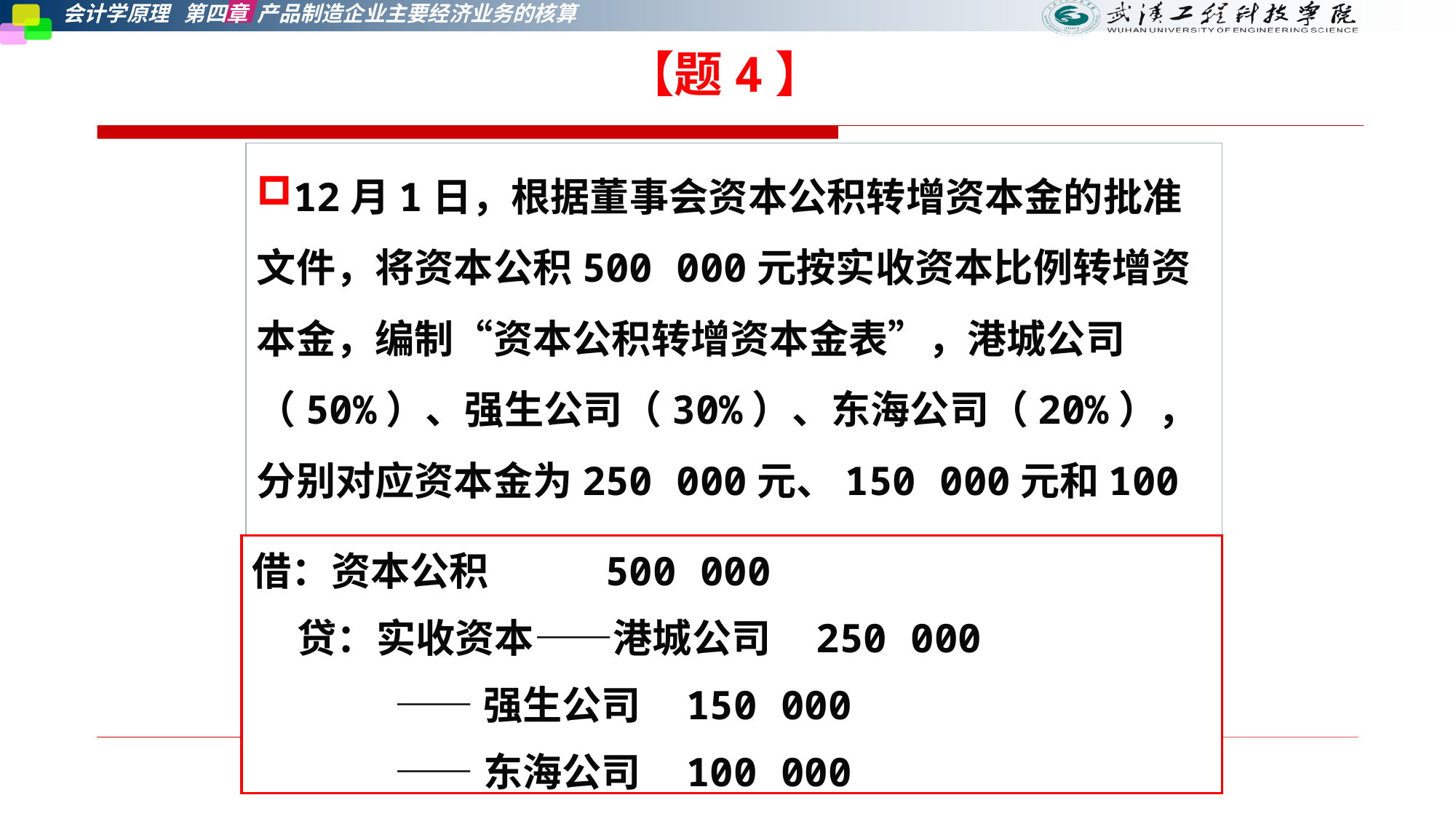

【题4】
12月1日，根据董事会资本公积转增资本金的批准文件，将资本公积500 000元按实收资本比例转增资本金，编制“资本公积转增资本金表”，港城公司（50%）、强生公司（30%）、东海公司（20%），分别对应资本金为250 000元、150 000元和100 000元。
借：资本公积            500 000
    贷：实收资本——港城公司    250 000
                ——强生公司    150 000
                ——东海公司    100 000